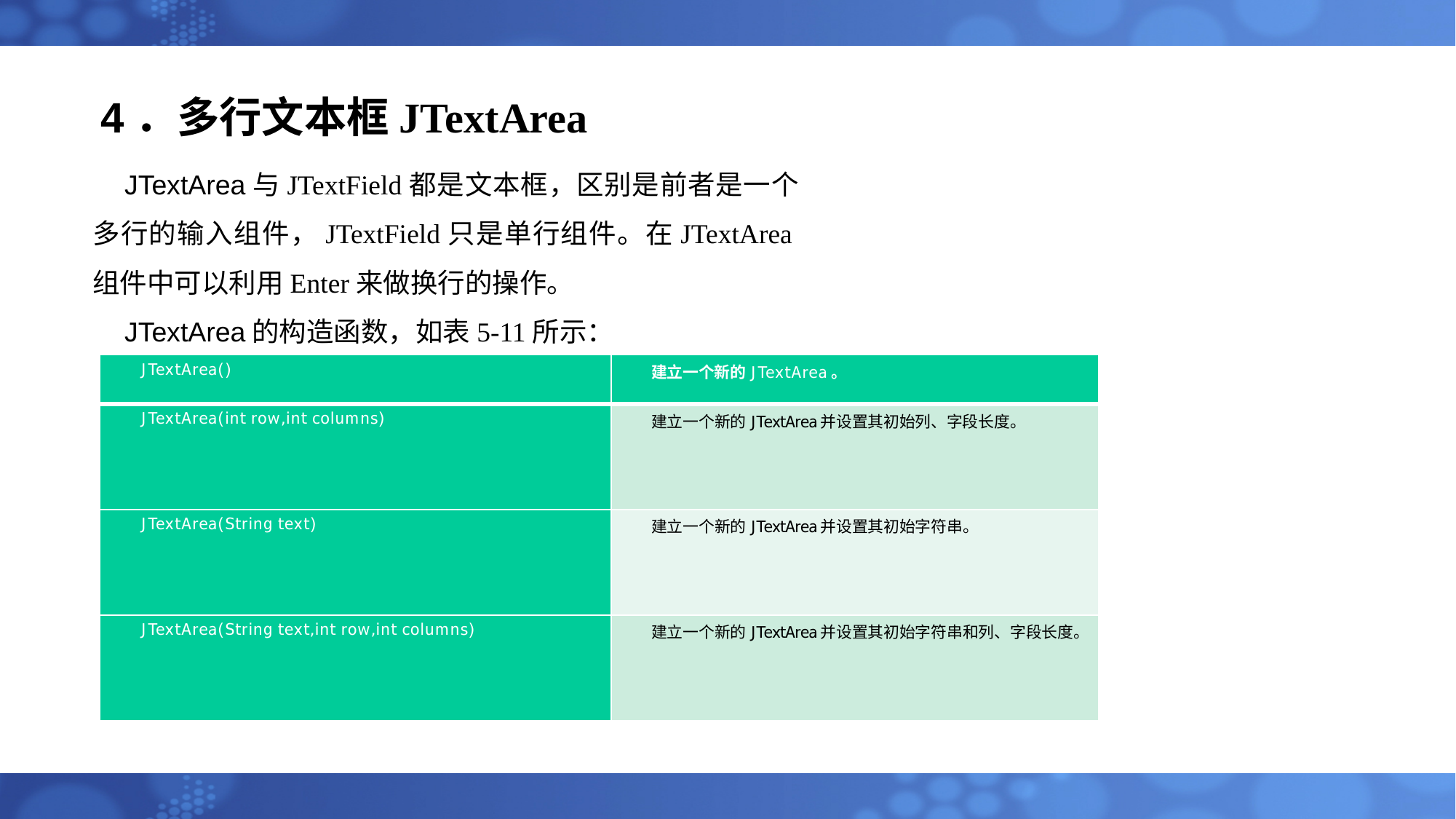

# 4．多行文本框JTextArea
JTextArea与JTextField都是文本框，区别是前者是一个多行的输入组件，JTextField只是单行组件。在JTextArea组件中可以利用Enter来做换行的操作。
JTextArea的构造函数，如表5-11所示：
| JTextArea() | 建立一个新的JTextArea。 |
| --- | --- |
| JTextArea(int row,int columns) | 建立一个新的JTextArea并设置其初始列、字段长度。 |
| JTextArea(String text) | 建立一个新的JTextArea并设置其初始字符串。 |
| JTextArea(String text,int row,int columns) | 建立一个新的JTextArea并设置其初始字符串和列、字段长度。 |